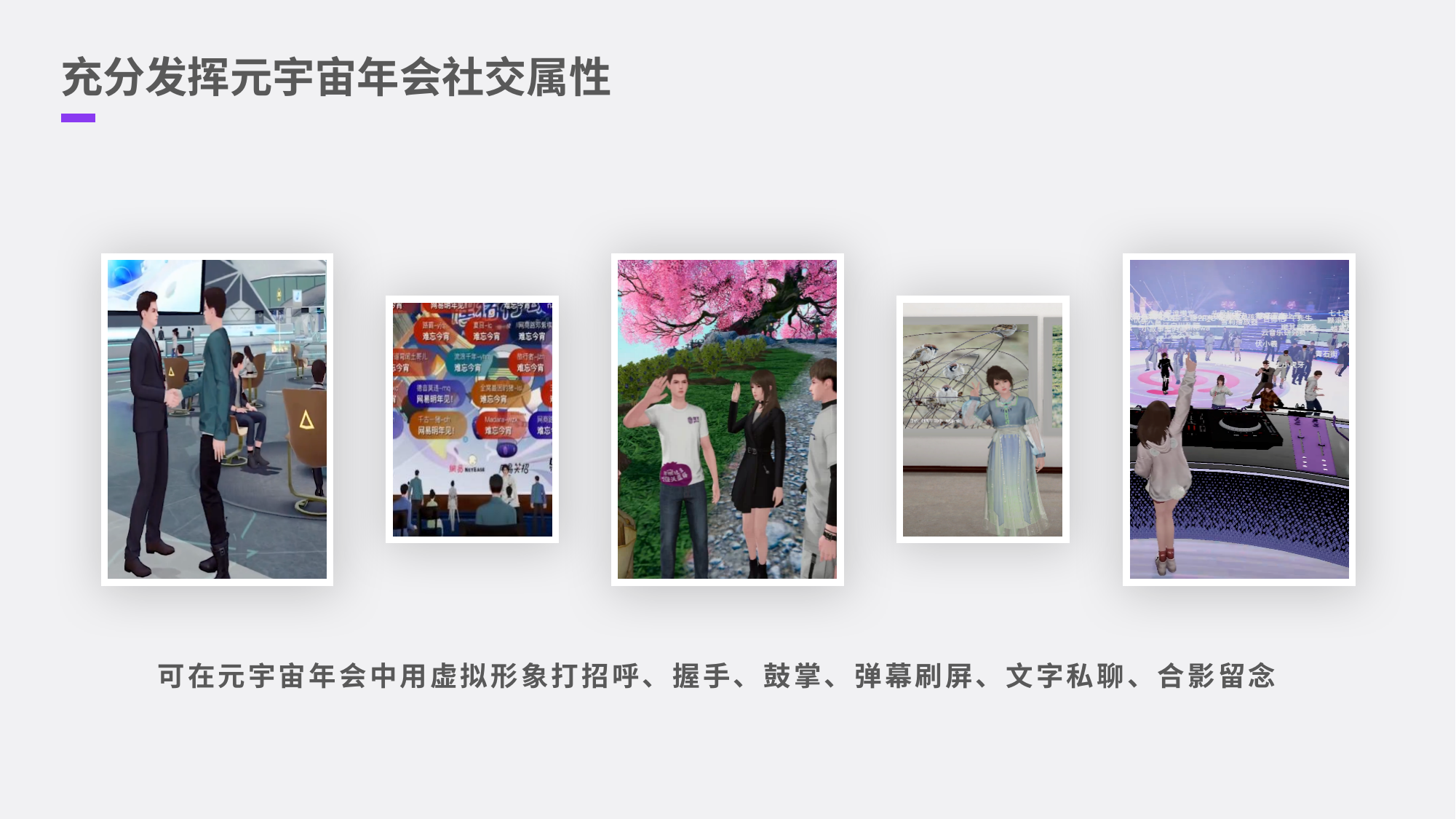

充分发挥元宇宙年会社交属性

可在元宇宙年会中用虚拟形象打招呼、握手、鼓掌、弹幕刷屏、文字私聊、合影留念